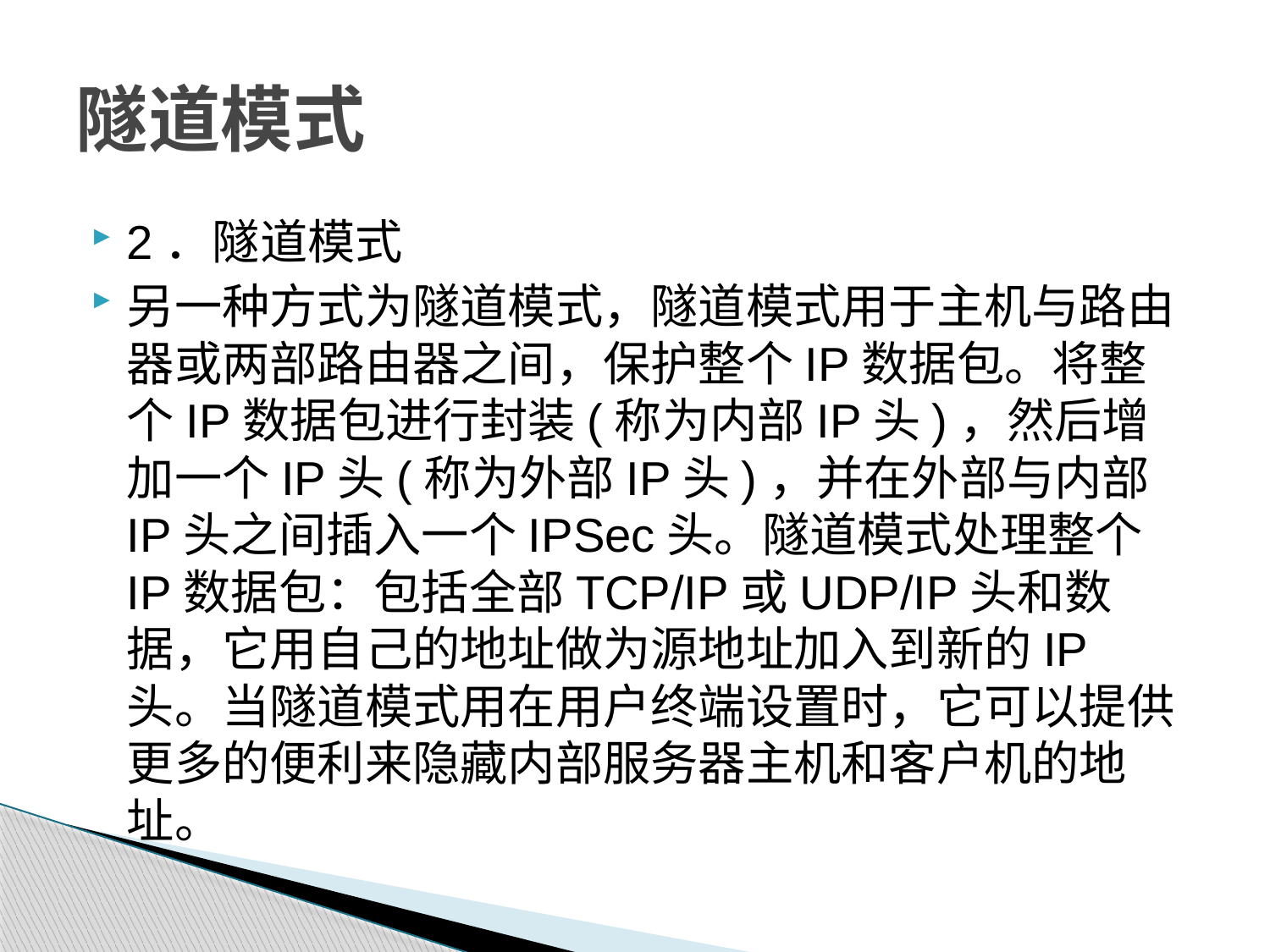

# 隧道模式
2．隧道模式
另一种方式为隧道模式，隧道模式用于主机与路由器或两部路由器之间，保护整个IP数据包。将整个IP数据包进行封装(称为内部IP头)，然后增加一个IP头(称为外部IP头)，并在外部与内部IP头之间插入一个IPSec头。隧道模式处理整个IP数据包：包括全部TCP/IP或UDP/IP头和数据，它用自己的地址做为源地址加入到新的IP头。当隧道模式用在用户终端设置时，它可以提供更多的便利来隐藏内部服务器主机和客户机的地址。